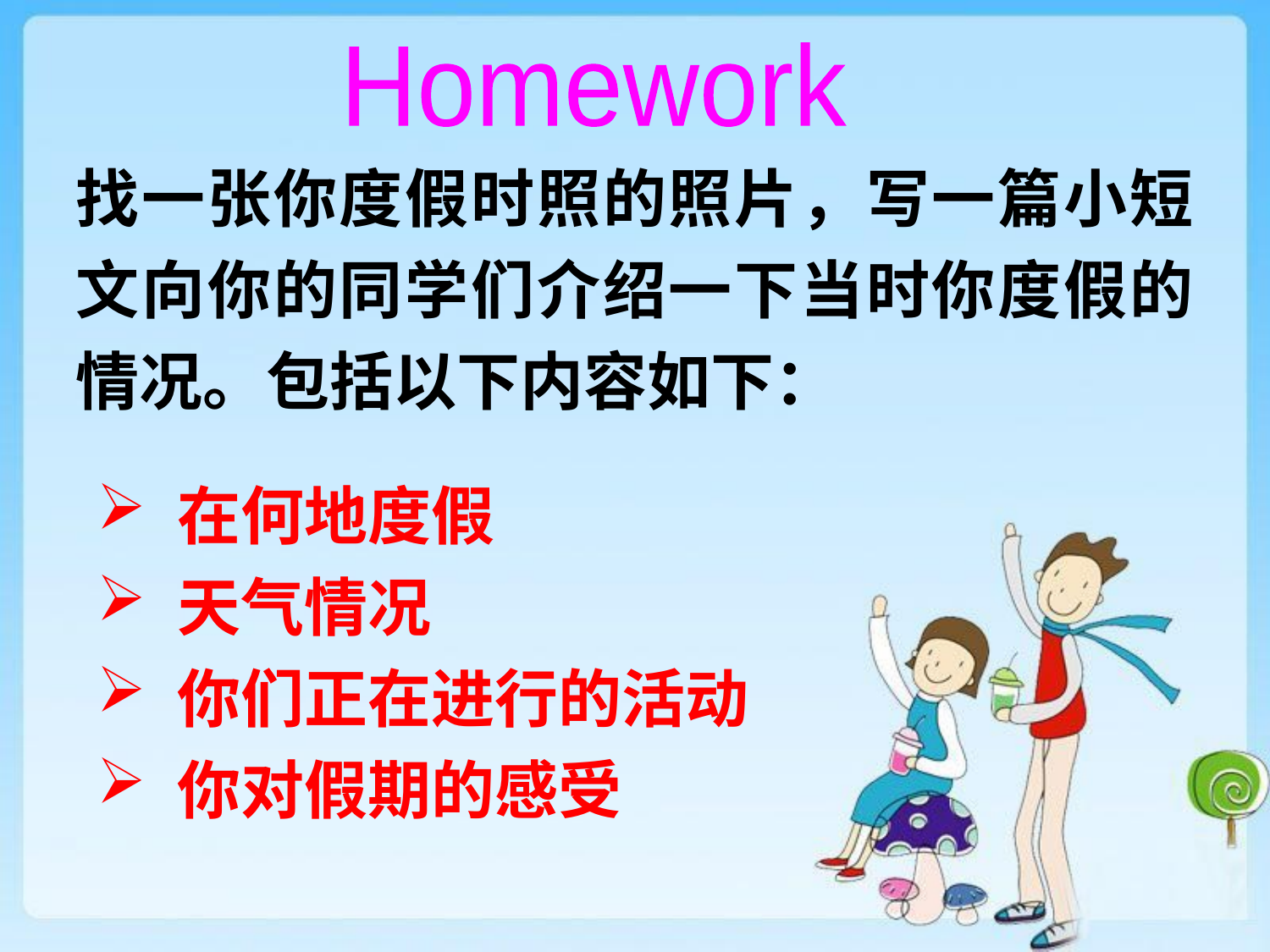

Homework
找一张你度假时照的照片，写一篇小短文向你的同学们介绍一下当时你度假的情况。包括以下内容如下：
 在何地度假
 天气情况
 你们正在进行的活动
 你对假期的感受